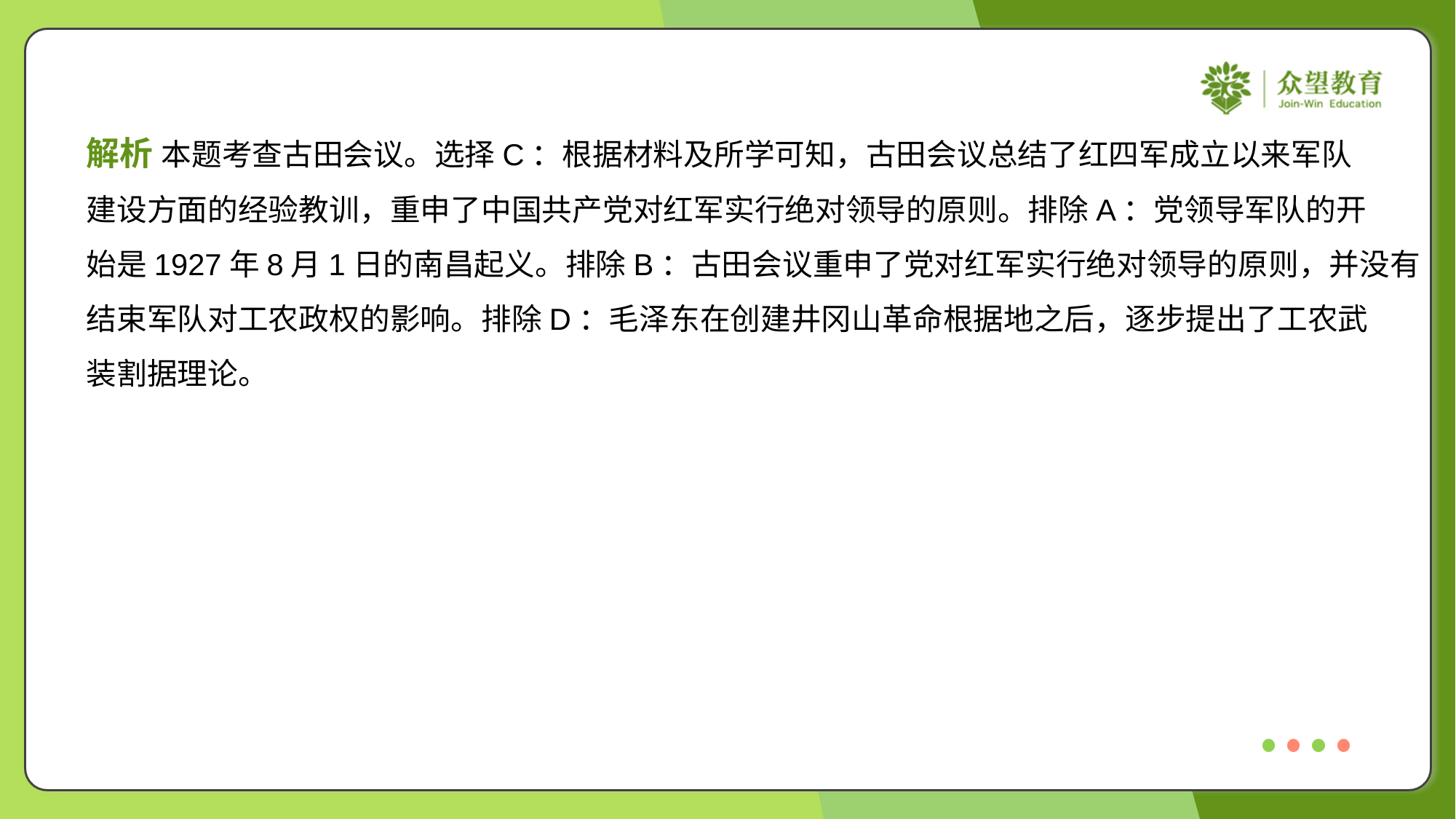

解析 本题考查古田会议。选择C：根据材料及所学可知，古田会议总结了红四军成立以来军队
建设方面的经验教训，重申了中国共产党对红军实行绝对领导的原则。排除A：党领导军队的开
始是1927年8月1日的南昌起义。排除B：古田会议重申了党对红军实行绝对领导的原则，并没有
结束军队对工农政权的影响。排除D：毛泽东在创建井冈山革命根据地之后，逐步提出了工农武
装割据理论。